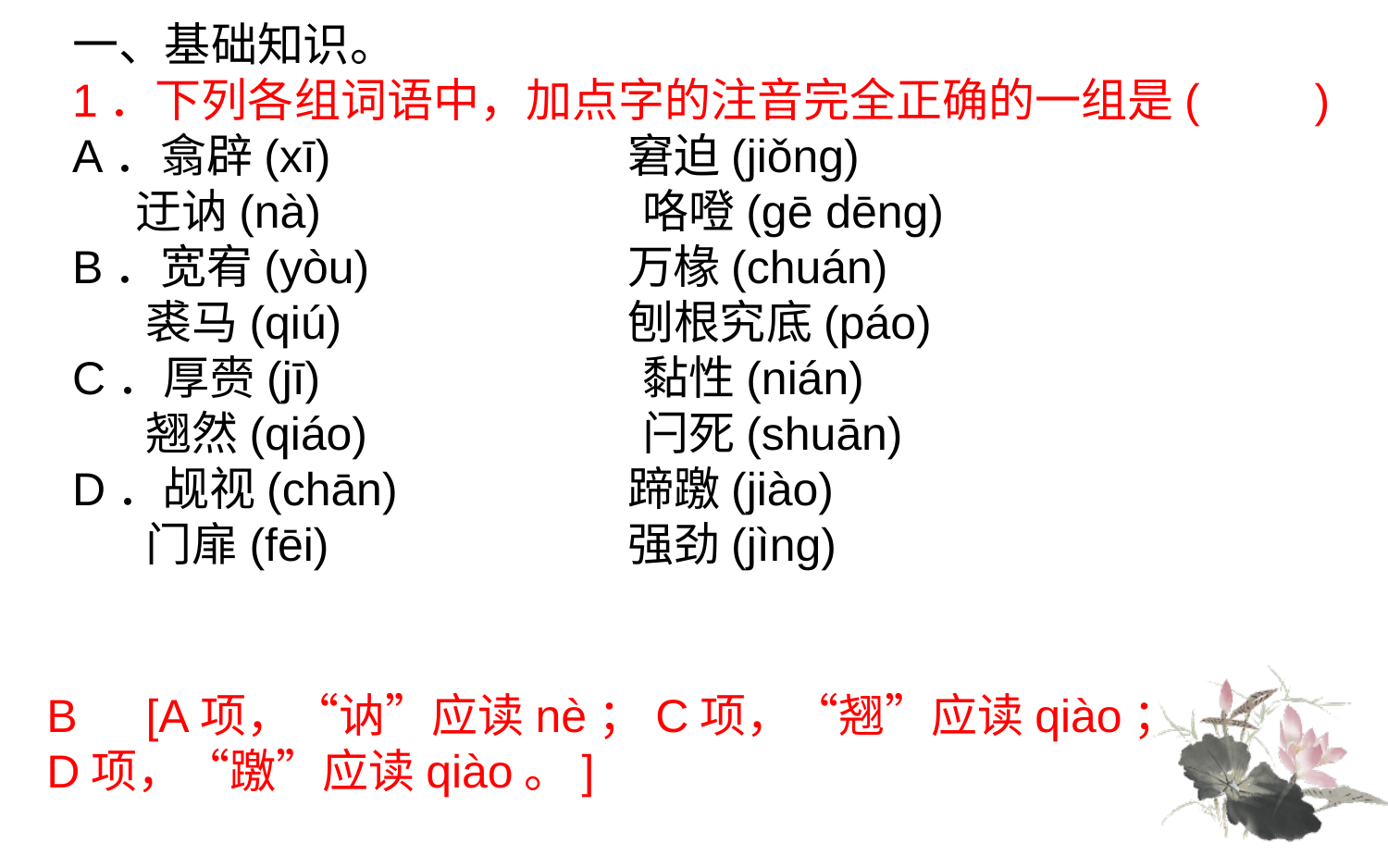

一、基础知识。
1．下列各组词语中，加点字的注音完全正确的一组是(　　)
A．翕辟(xī)　		窘迫(jiǒng)
     迂讷(nà)  		           咯噔(gē dēng)
B．宽宥(yòu)  		万椽(chuán)
      裘马(qiú)  		刨根究底(páo)
C．厚赍(jī)  		           黏性(nián)
      翘然(qiáo)  	           闩死(shuān)
D．觇视(chān)		蹄躈(jiào)
      门扉(fēi)   		强劲(jìng)
B　[A项，“讷”应读nè；C项，“翘”应读qiào；D项，“躈”应读qiào。]